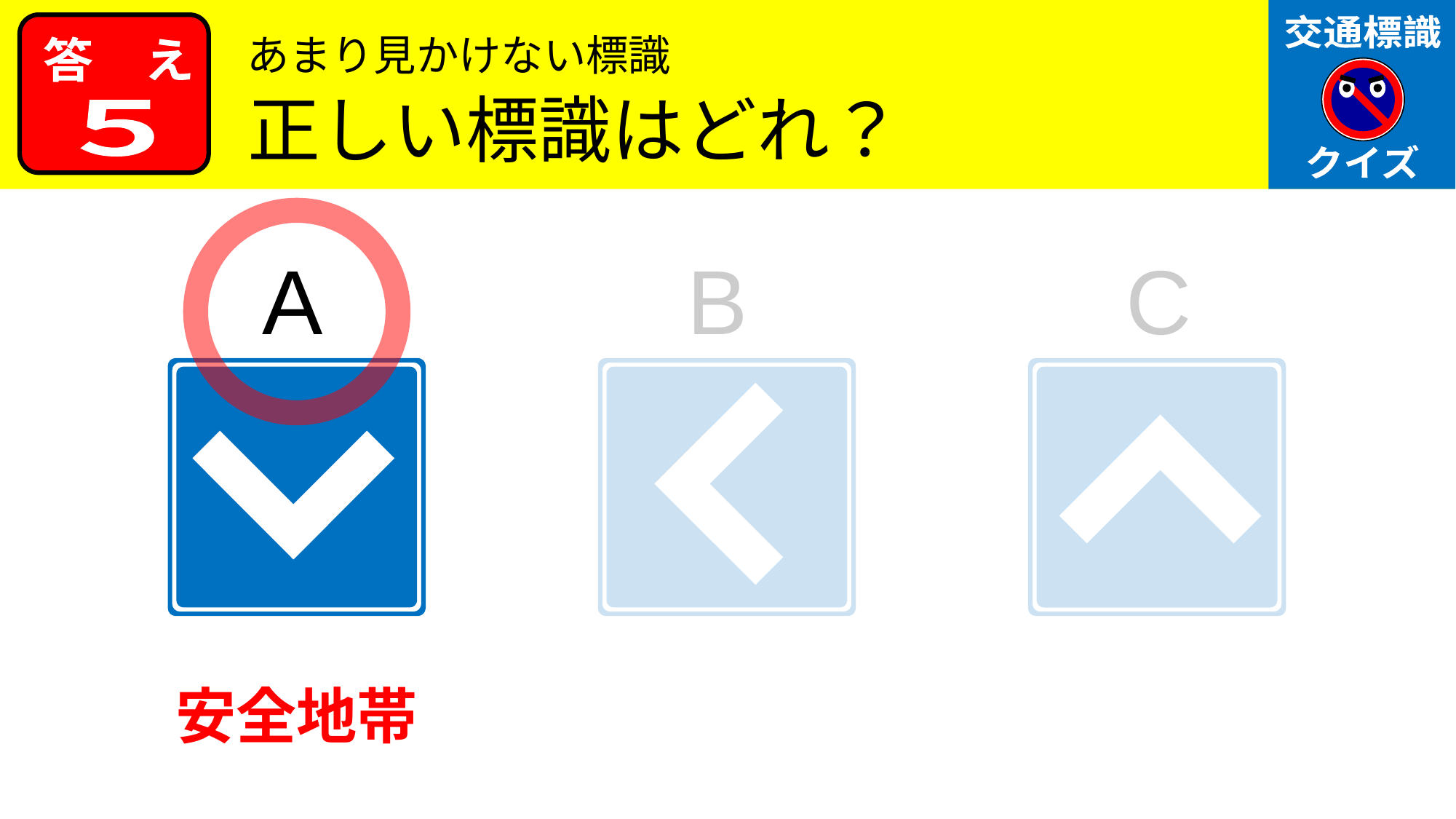

あまり見かけない標識
正しい標識はどれ？
５

A
B
C

安全地帯